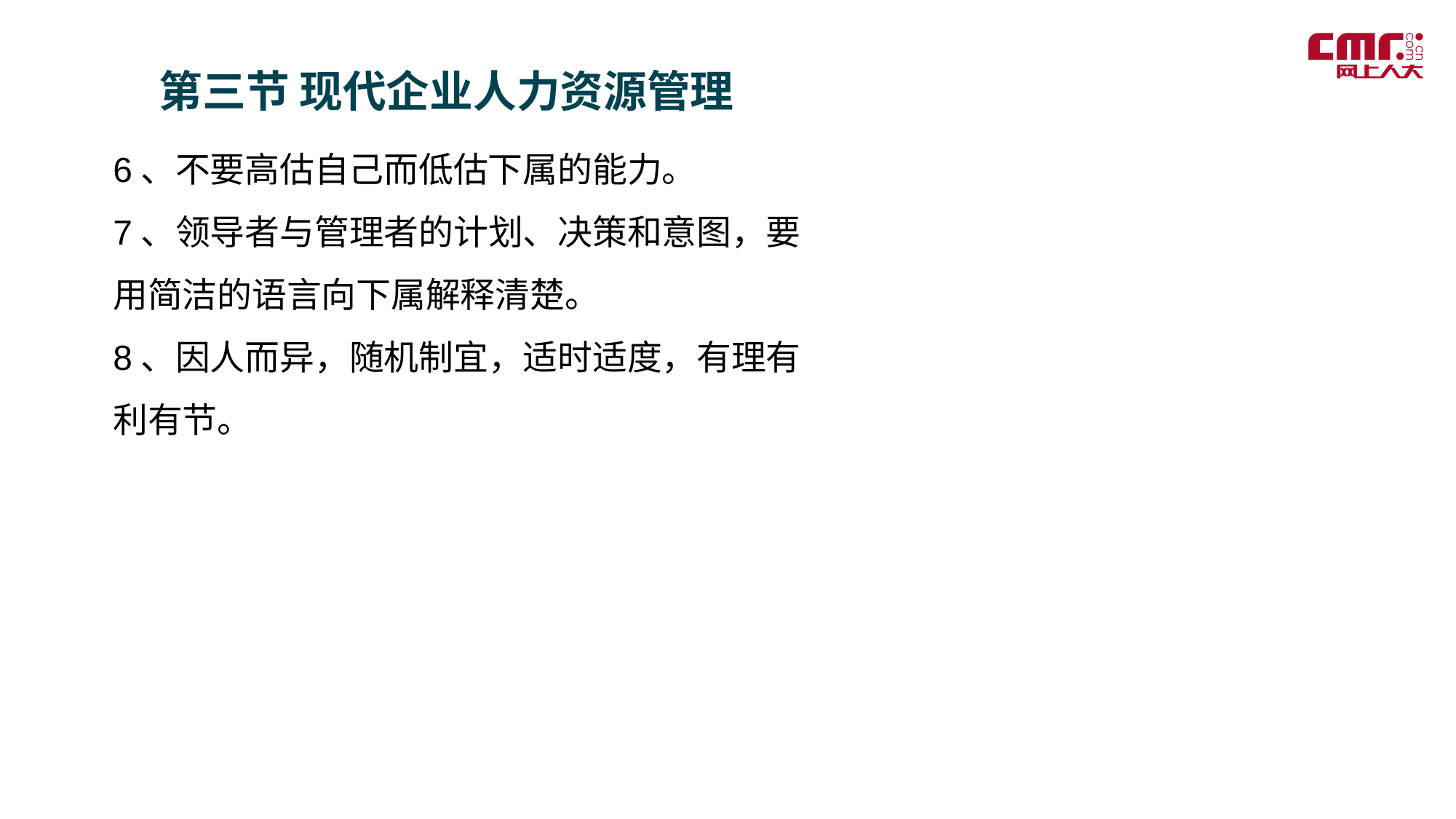

第三节 现代企业人力资源管理
6、不要高估自己而低估下属的能力。
7、领导者与管理者的计划、决策和意图，要用简洁的语言向下属解释清楚。
8、因人而异，随机制宜，适时适度，有理有利有节。